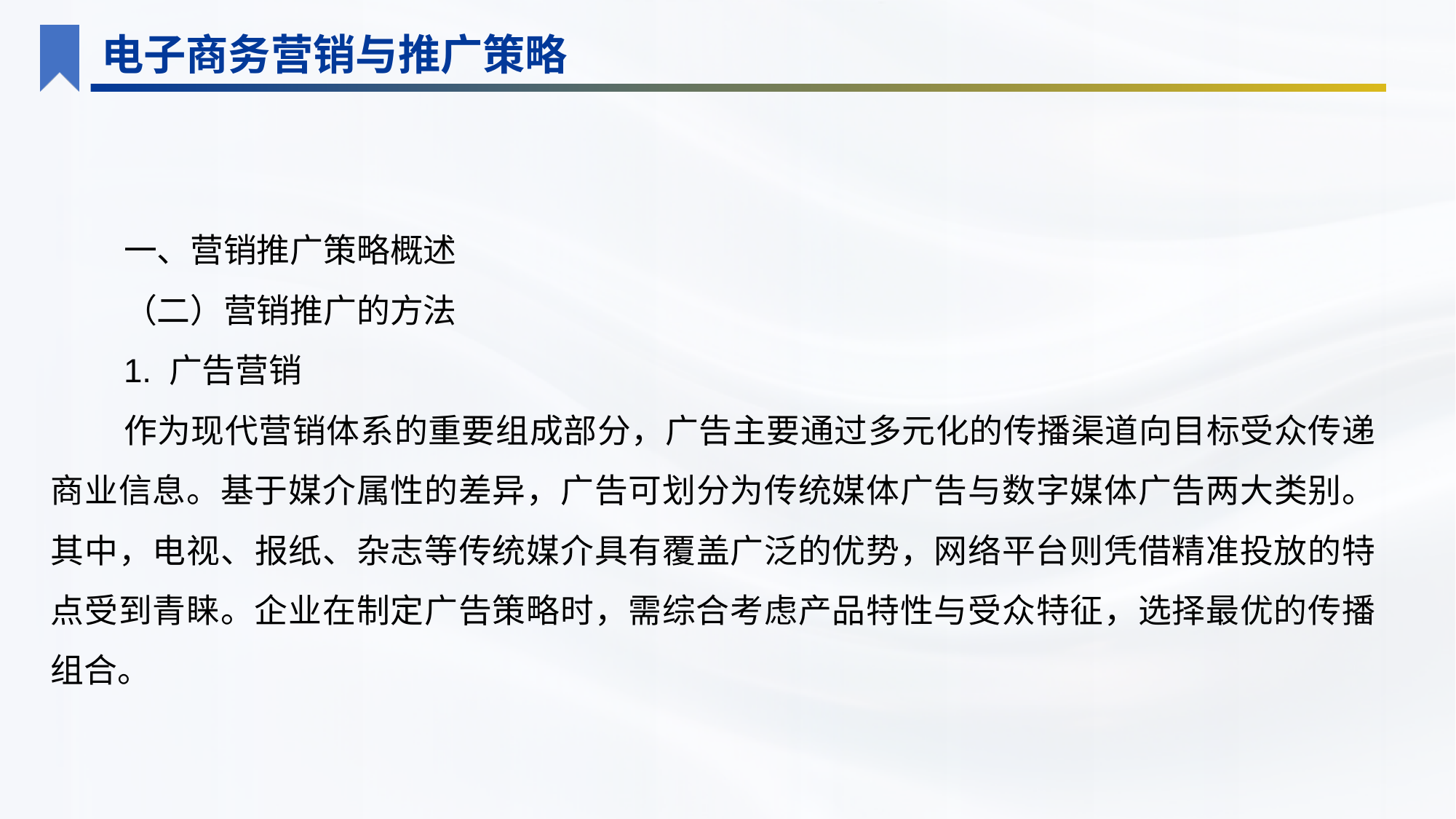

电子商务营销与推广策略
一、营销推广策略概述
（二）营销推广的方法
1. 广告营销
作为现代营销体系的重要组成部分，广告主要通过多元化的传播渠道向目标受众传递商业信息。基于媒介属性的差异，广告可划分为传统媒体广告与数字媒体广告两大类别。其中，电视、报纸、杂志等传统媒介具有覆盖广泛的优势，网络平台则凭借精准投放的特点受到青睐。企业在制定广告策略时，需综合考虑产品特性与受众特征，选择最优的传播组合。